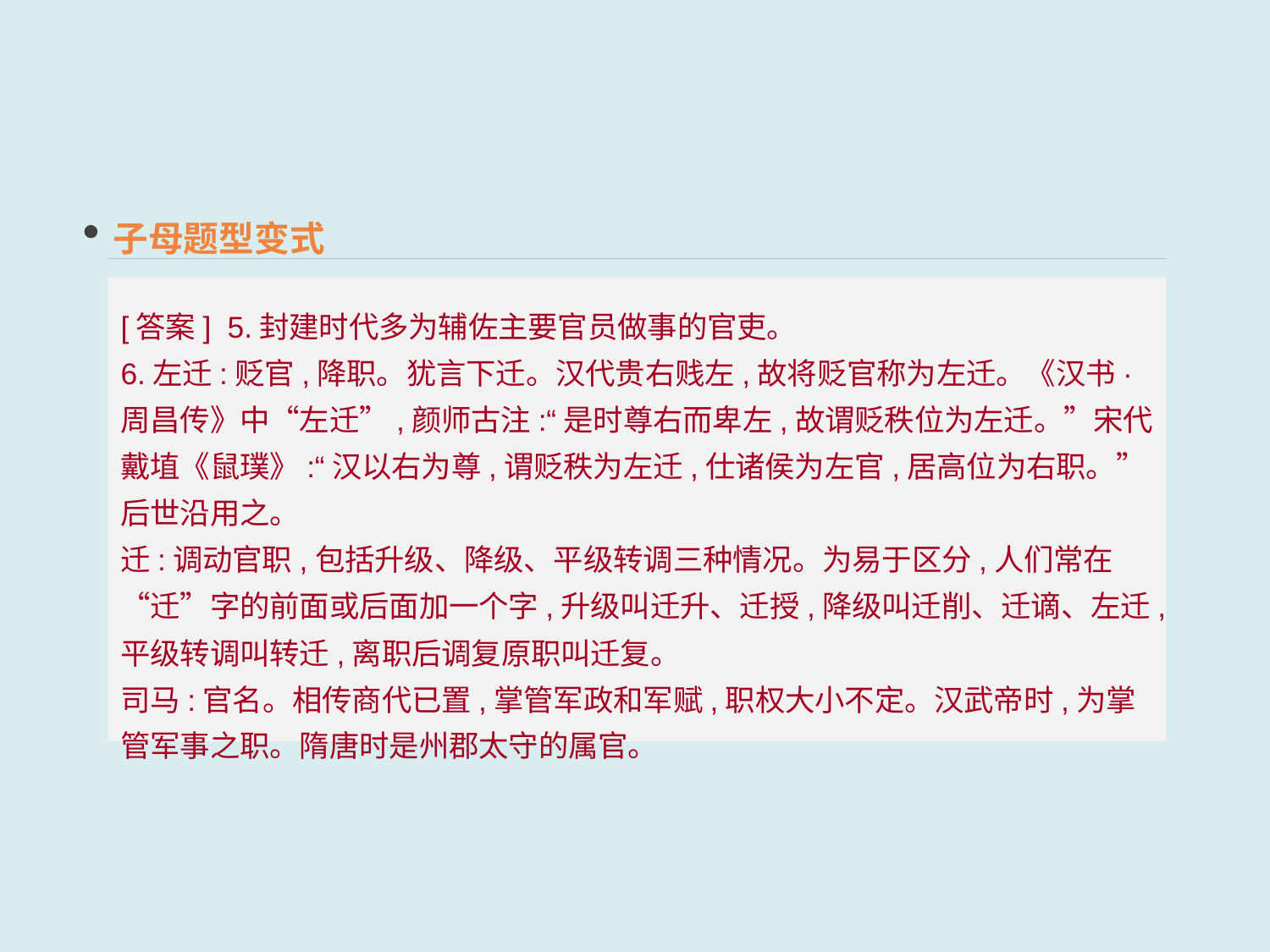

子母题型变式

[答案]  5.封建时代多为辅佐主要官员做事的官吏。
6.左迁:贬官,降职。犹言下迁。汉代贵右贱左,故将贬官称为左迁。《汉书·周昌传》中“左迁”,颜师古注:“是时尊右而卑左,故谓贬秩位为左迁。”宋代戴埴《鼠璞》:“汉以右为尊,谓贬秩为左迁,仕诸侯为左官,居高位为右职。”后世沿用之。
迁:调动官职,包括升级、降级、平级转调三种情况。为易于区分,人们常在“迁”字的前面或后面加一个字,升级叫迁升、迁授,降级叫迁削、迁谪、左迁,平级转调叫转迁,离职后调复原职叫迁复。
司马:官名。相传商代已置,掌管军政和军赋,职权大小不定。汉武帝时,为掌管军事之职。隋唐时是州郡太守的属官。